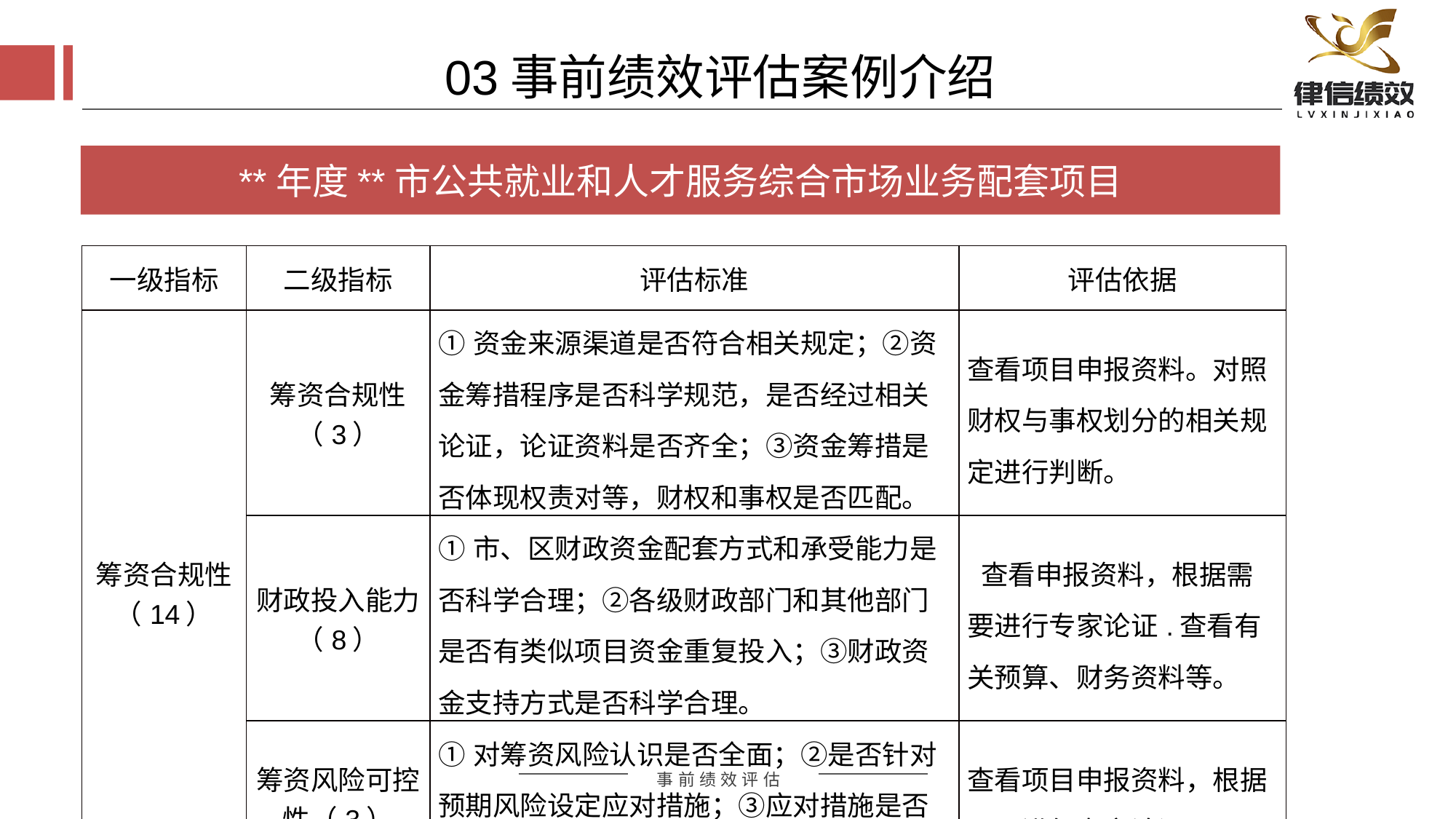

03事前绩效评估案例介绍
**年度**市公共就业和人才服务综合市场业务配套项目
| 一级指标 | 二级指标 | 评估标准 | 评估依据 |
| --- | --- | --- | --- |
| 筹资合规性（14） | 筹资合规性（3） | ①资金来源渠道是否符合相关规定；②资金筹措程序是否科学规范，是否经过相关论证，论证资料是否齐全；③资金筹措是否体现权责对等，财权和事权是否匹配。 | 查看项目申报资料。对照财权与事权划分的相关规定进行判断。 |
|  | 财政投入能力（8） | ①市、区财政资金配套方式和承受能力是否科学合理；②各级财政部门和其他部门是否有类似项目资金重复投入；③财政资金支持方式是否科学合理。 | 查看申报资料，根据需要进行专家论证.查看有关预算、财务资料等。 |
|  | 筹资风险可控性（3） | ①对筹资风险认识是否全面；②是否针对预期风险设定应对措施；③应对措施是否可行、有效。 | 查看项目申报资料，根据需要进行专家论证。 |
评估方式
评估方式